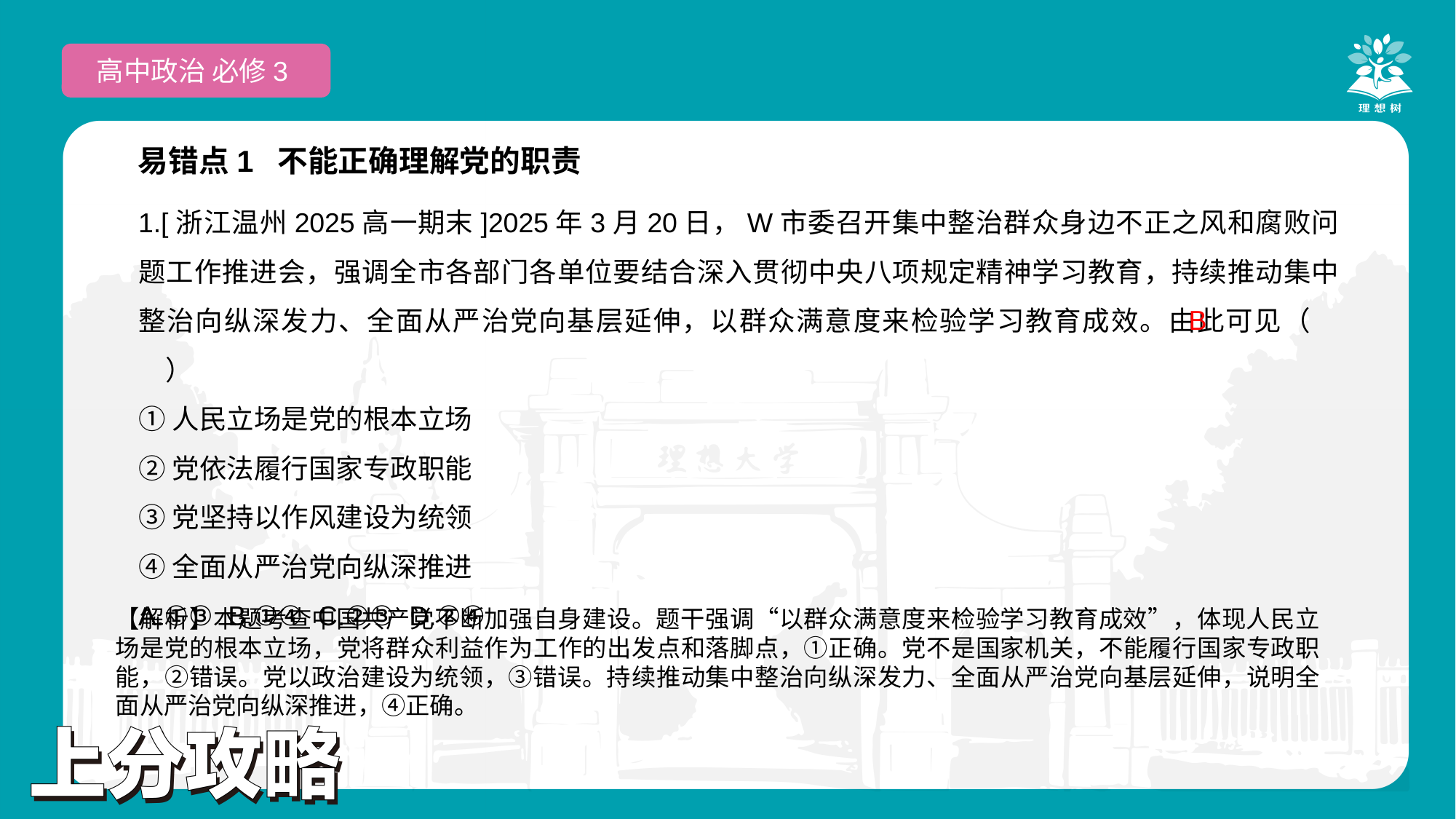

高中政治 必修3
易错点1  不能正确理解党的职责
1.[浙江温州2025高一期末]2025年3月20日，W市委召开集中整治群众身边不正之风和腐败问题工作推进会，强调全市各部门各单位要结合深入贯彻中央八项规定精神学习教育，持续推动集中整治向纵深发力、全面从严治党向基层延伸，以群众满意度来检验学习教育成效。由此可见（　　）
①人民立场是党的根本立场
②党依法履行国家专政职能
③党坚持以作风建设为统领
④全面从严治党向纵深推进
A.①③  B.①④  C.②③  D.②④
 B
【解析】本题考查中国共产党不断加强自身建设。题干强调“以群众满意度来检验学习教育成效”，体现人民立场是党的根本立场，党将群众利益作为工作的出发点和落脚点，①正确。党不是国家机关，不能履行国家专政职能，②错误。党以政治建设为统领，③错误。持续推动集中整治向纵深发力、全面从严治党向基层延伸，说明全面从严治党向纵深推进，④正确。